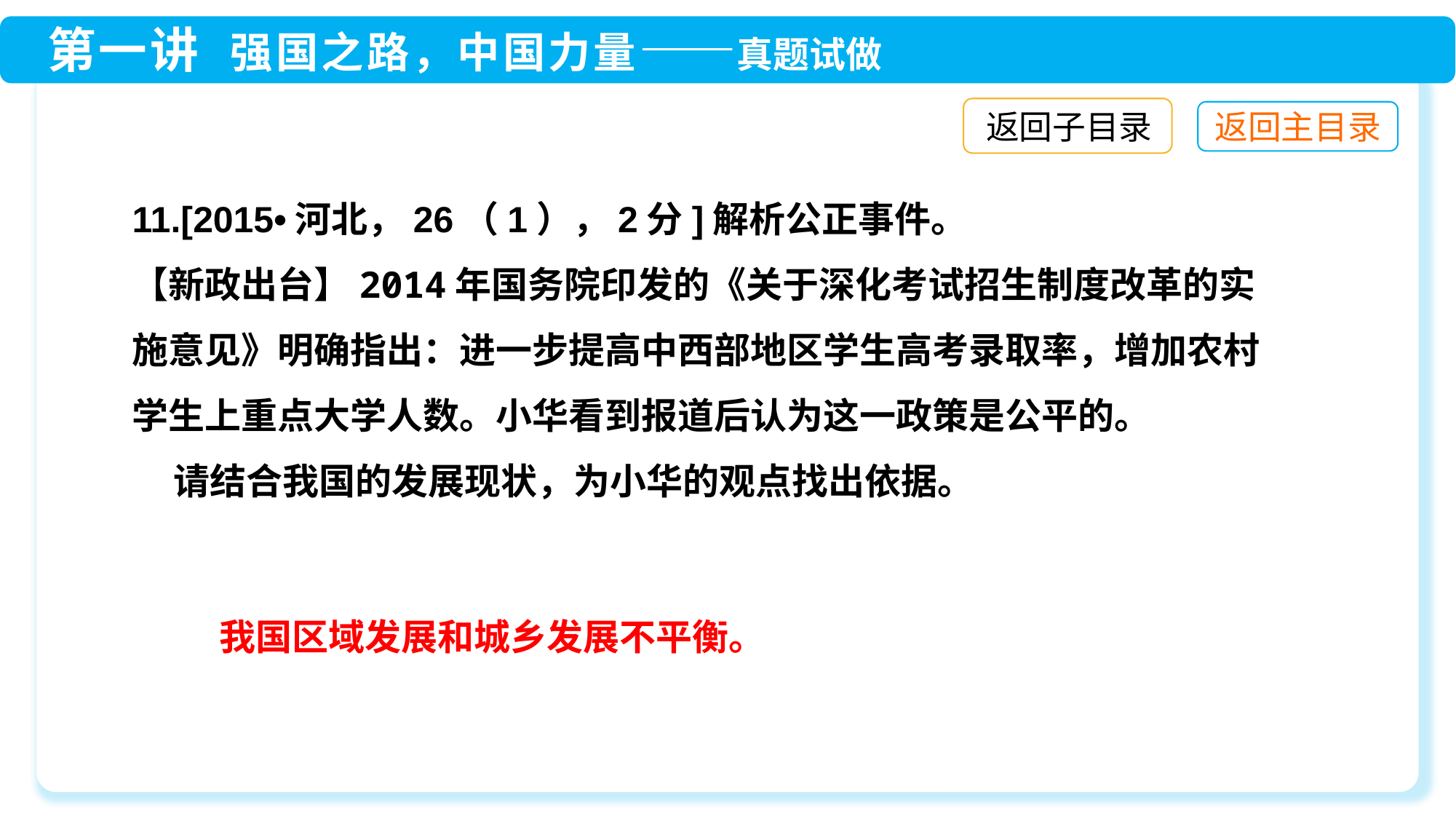

返回子目录

11.[2015•河北，26（1），2分]解析公正事件。
【新政出台】2014年国务院印发的《关于深化考试招生制度改革的实施意见》明确指出：进一步提高中西部地区学生高考录取率，增加农村学生上重点大学人数。小华看到报道后认为这一政策是公平的。
    请结合我国的发展现状，为小华的观点找出依据。
我国区域发展和城乡发展不平衡。